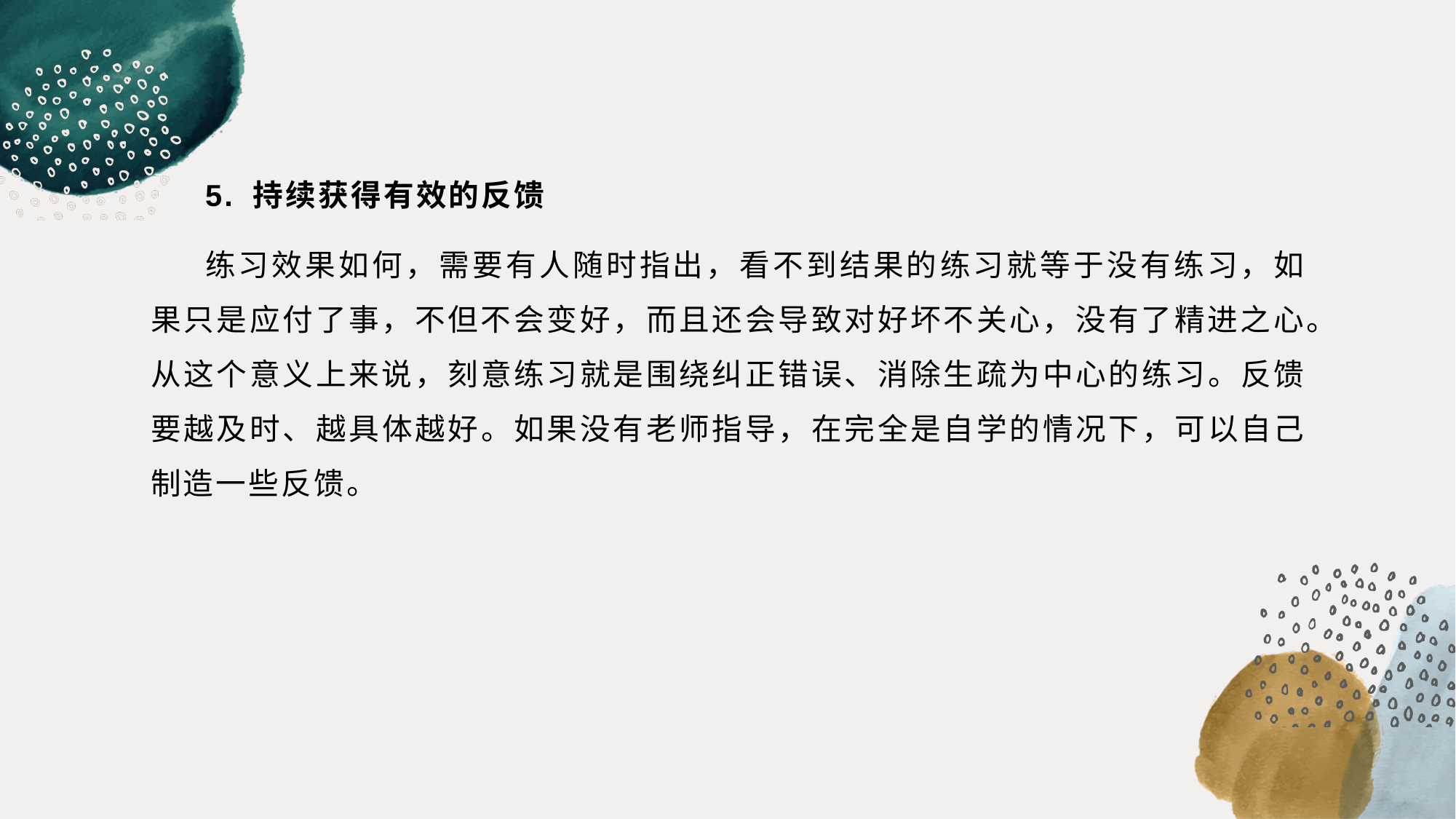

5. 持续获得有效的反馈
练习效果如何，需要有人随时指出，看不到结果的练习就等于没有练习，如果只是应付了事，不但不会变好，而且还会导致对好坏不关心，没有了精进之心。从这个意义上来说，刻意练习就是围绕纠正错误、消除生疏为中心的练习。反馈要越及时、越具体越好。如果没有老师指导，在完全是自学的情况下，可以自己制造一些反馈。